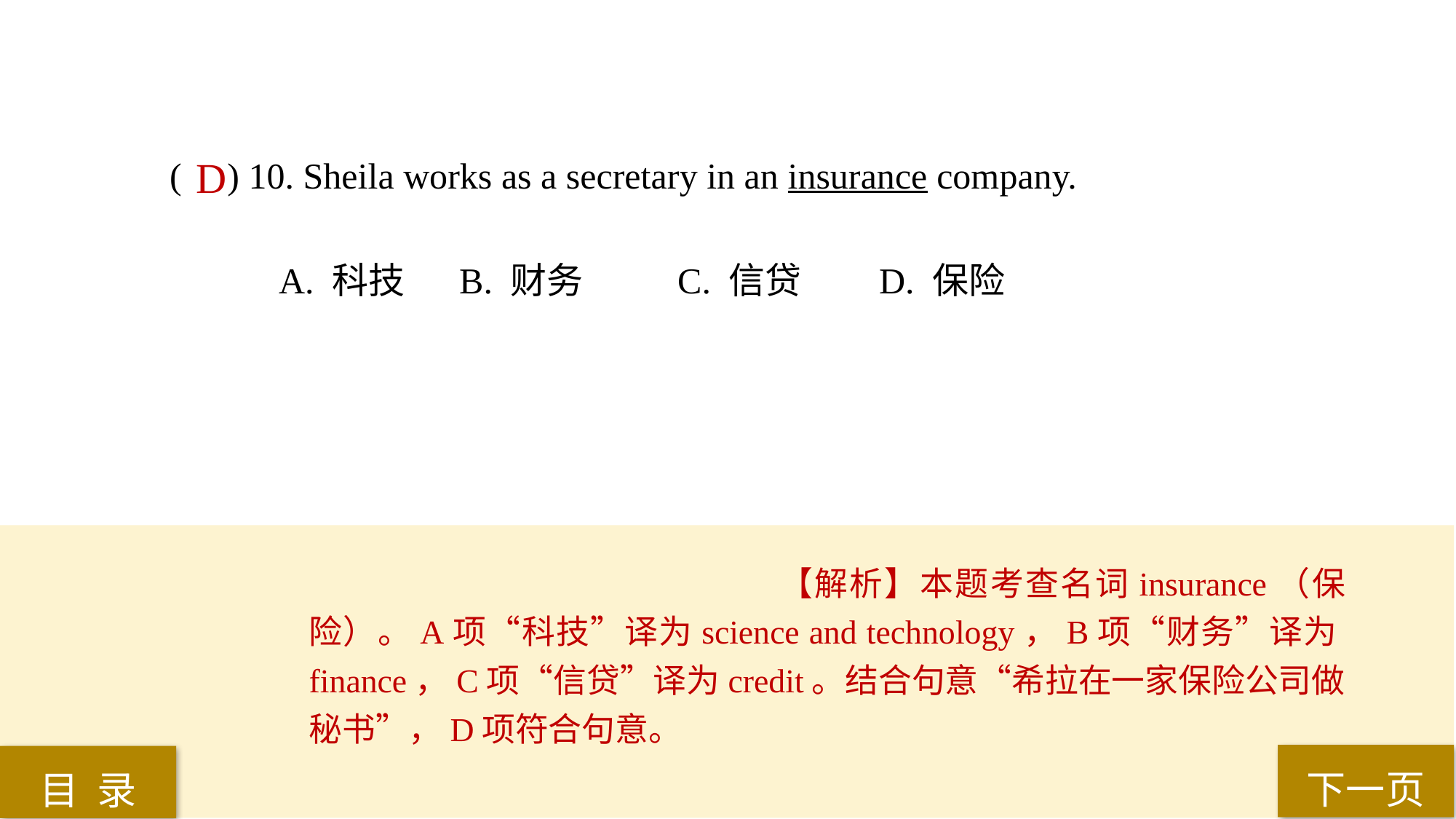

(     ) 10. Sheila works as a secretary in an insurance company.

A. 科技	 B. 财务	 C. 信贷 	D. 保险
D
【解析】本题考查名词insurance（保险）。A项“科技”译为science and technology，B项“财务”译为finance，C项“信贷”译为credit。结合句意“希拉在一家保险公司做秘书”，D项符合句意。